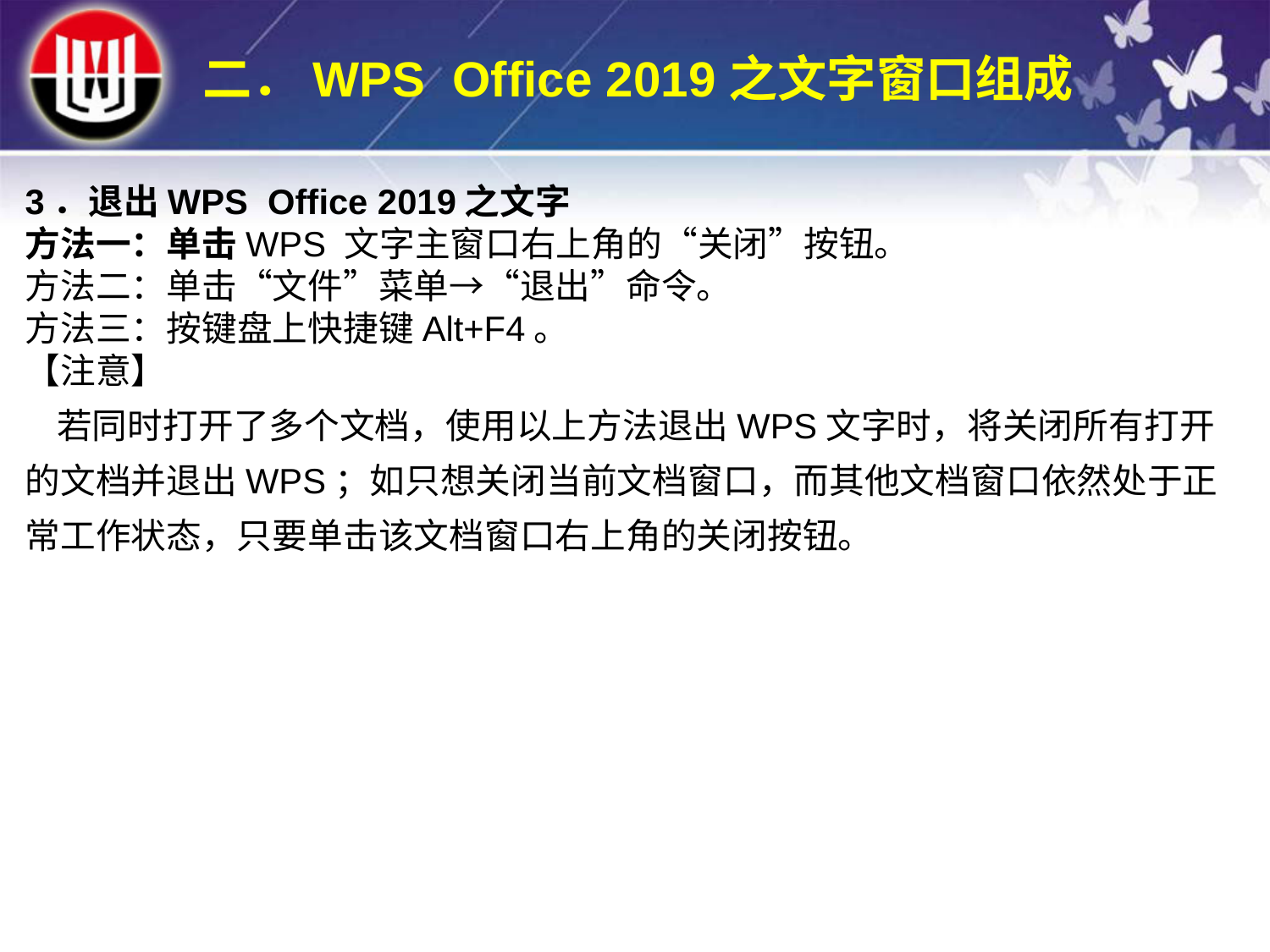

二．WPS  Office 2019之文字窗口组成
3．退出WPS  Office 2019之文字方法一：单击WPS 文字主窗口右上角的“关闭”按钮。方法二：单击“文件”菜单→“退出”命令。方法三：按键盘上快捷键Alt+F4。【注意】     若同时打开了多个文档，使用以上方法退出WPS文字时，将关闭所有打开的文档并退出WPS；如只想关闭当前文档窗口，而其他文档窗口依然处于正常工作状态，只要单击该文档窗口右上角的关闭按钮。